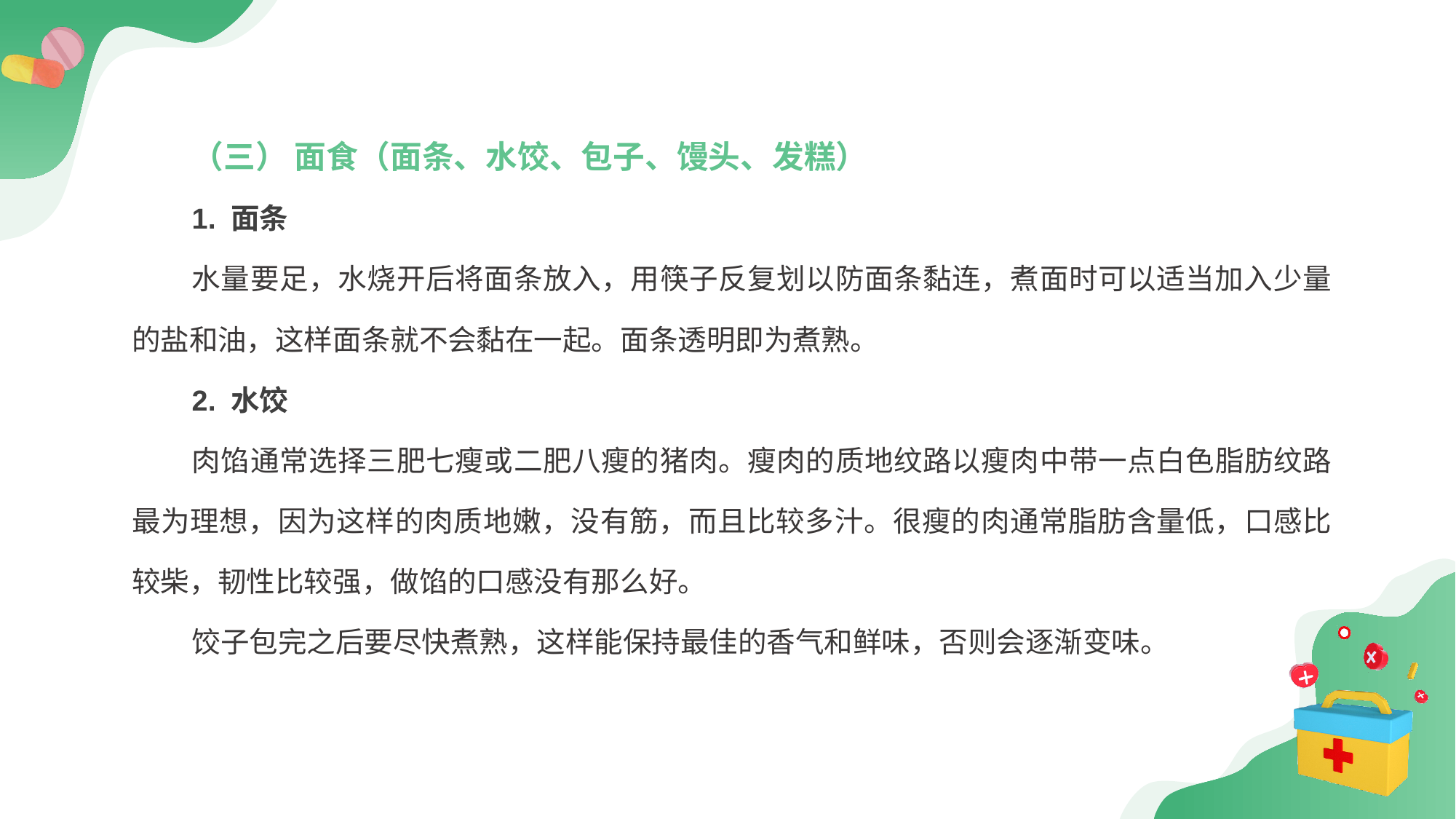

（三） 面食（面条、水饺、包子、馒头、发糕）
1. 面条
水量要足，水烧开后将面条放入，用筷子反复划以防面条黏连，煮面时可以适当加入少量的盐和油，这样面条就不会黏在一起。面条透明即为煮熟。
2. 水饺
肉馅通常选择三肥七瘦或二肥八瘦的猪肉。瘦肉的质地纹路以瘦肉中带一点白色脂肪纹路最为理想，因为这样的肉质地嫩，没有筋，而且比较多汁。很瘦的肉通常脂肪含量低，口感比较柴，韧性比较强，做馅的口感没有那么好。
饺子包完之后要尽快煮熟，这样能保持最佳的香气和鲜味，否则会逐渐变味。